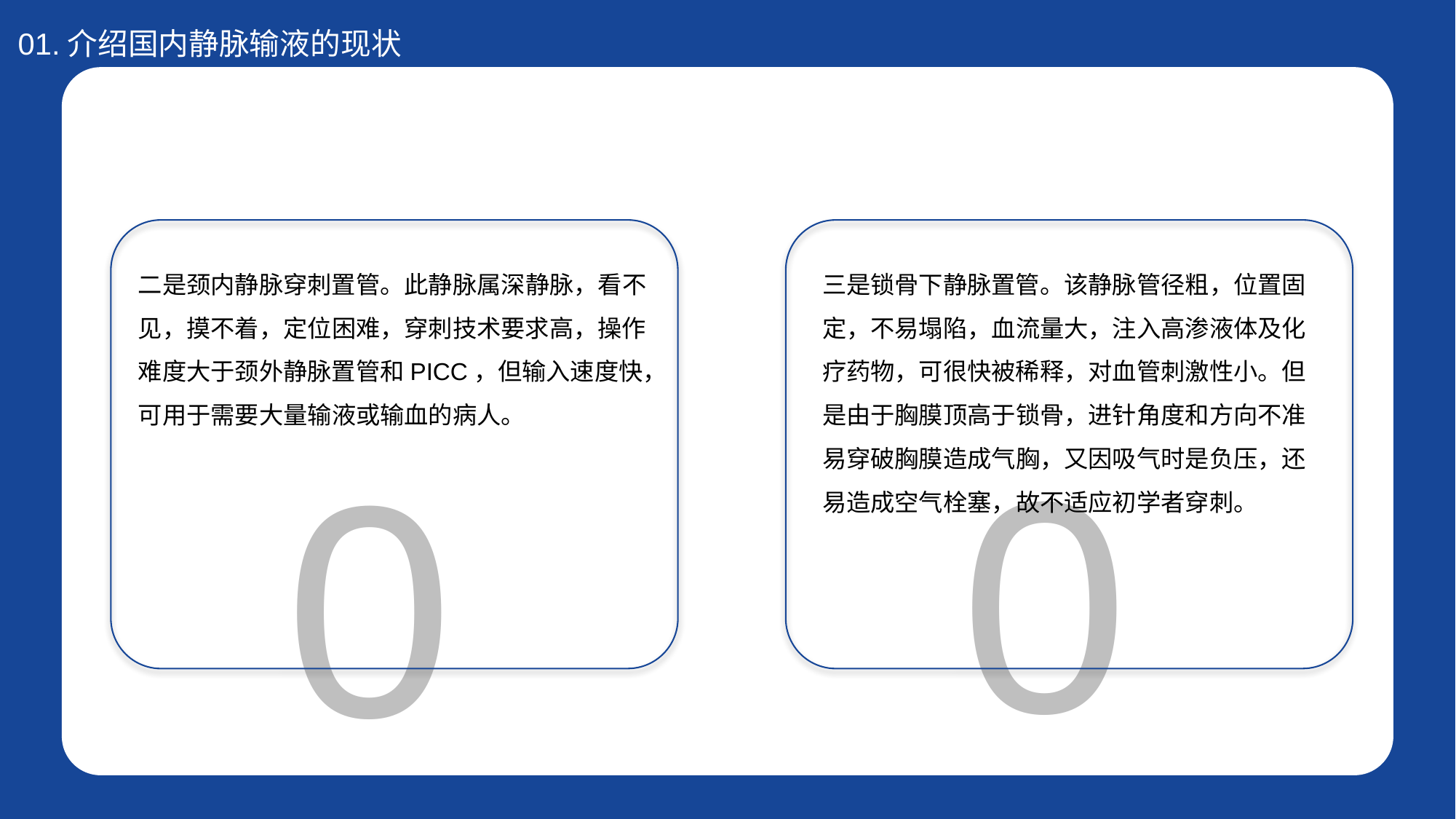

二是颈内静脉穿刺置管。此静脉属深静脉，看不见，摸不着，定位困难，穿刺技术要求高，操作难度大于颈外静脉置管和PICC，但输入速度快，可用于需要大量输液或输血的病人。
02

三是锁骨下静脉置管。该静脉管径粗，位置固定，不易塌陷，血流量大，注入高渗液体及化疗药物，可很快被稀释，对血管刺激性小。但是由于胸膜顶高于锁骨，进针角度和方向不准易穿破胸膜造成气胸，又因吸气时是负压，还易造成空气栓塞，故不适应初学者穿刺。
03